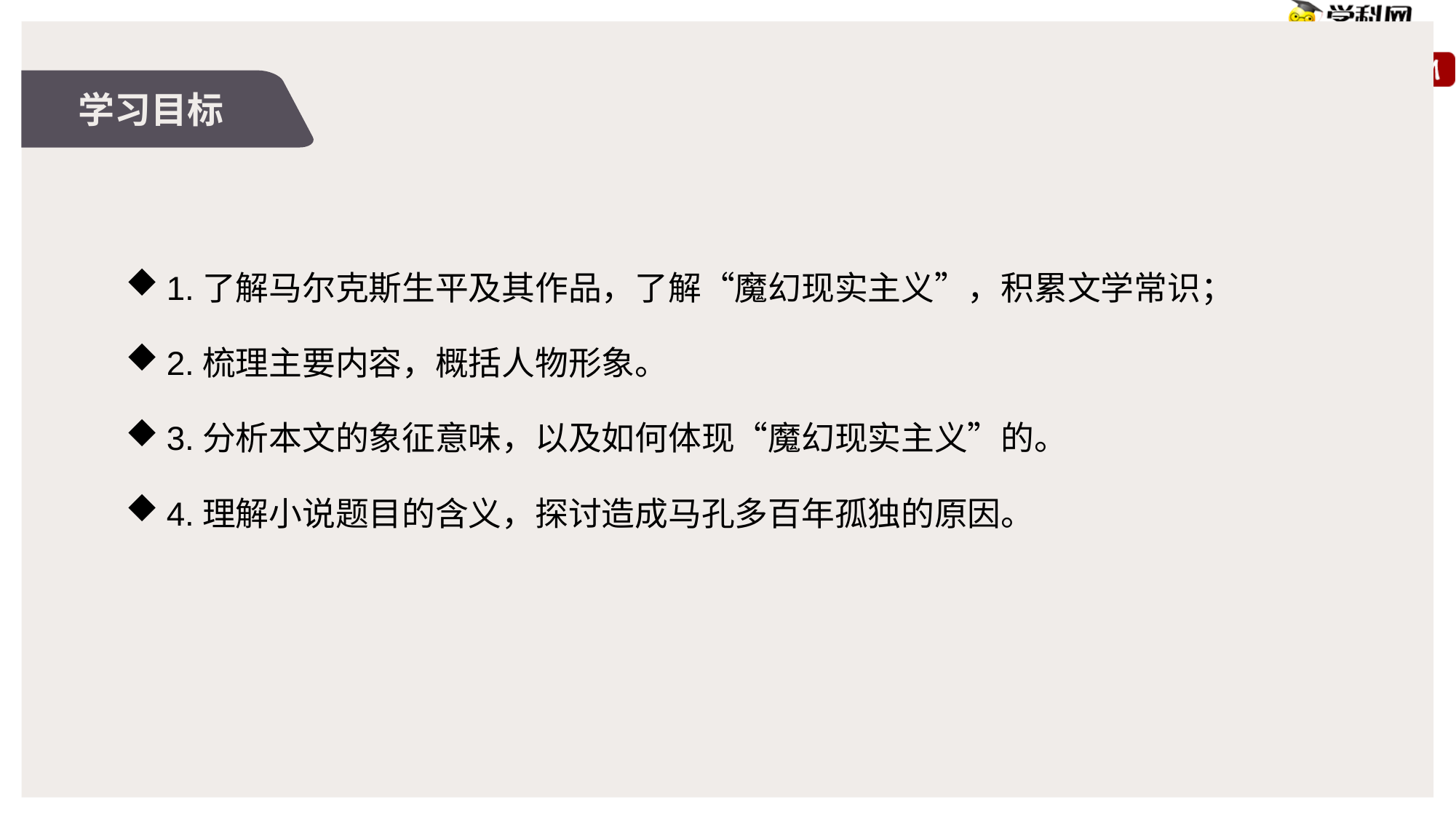

学习目标

1.了解马尔克斯生平及其作品，了解“魔幻现实主义”，积累文学常识；
2.梳理主要内容，概括人物形象。
3.分析本文的象征意味，以及如何体现“魔幻现实主义”的。
4.理解小说题目的含义，探讨造成马孔多百年孤独的原因。